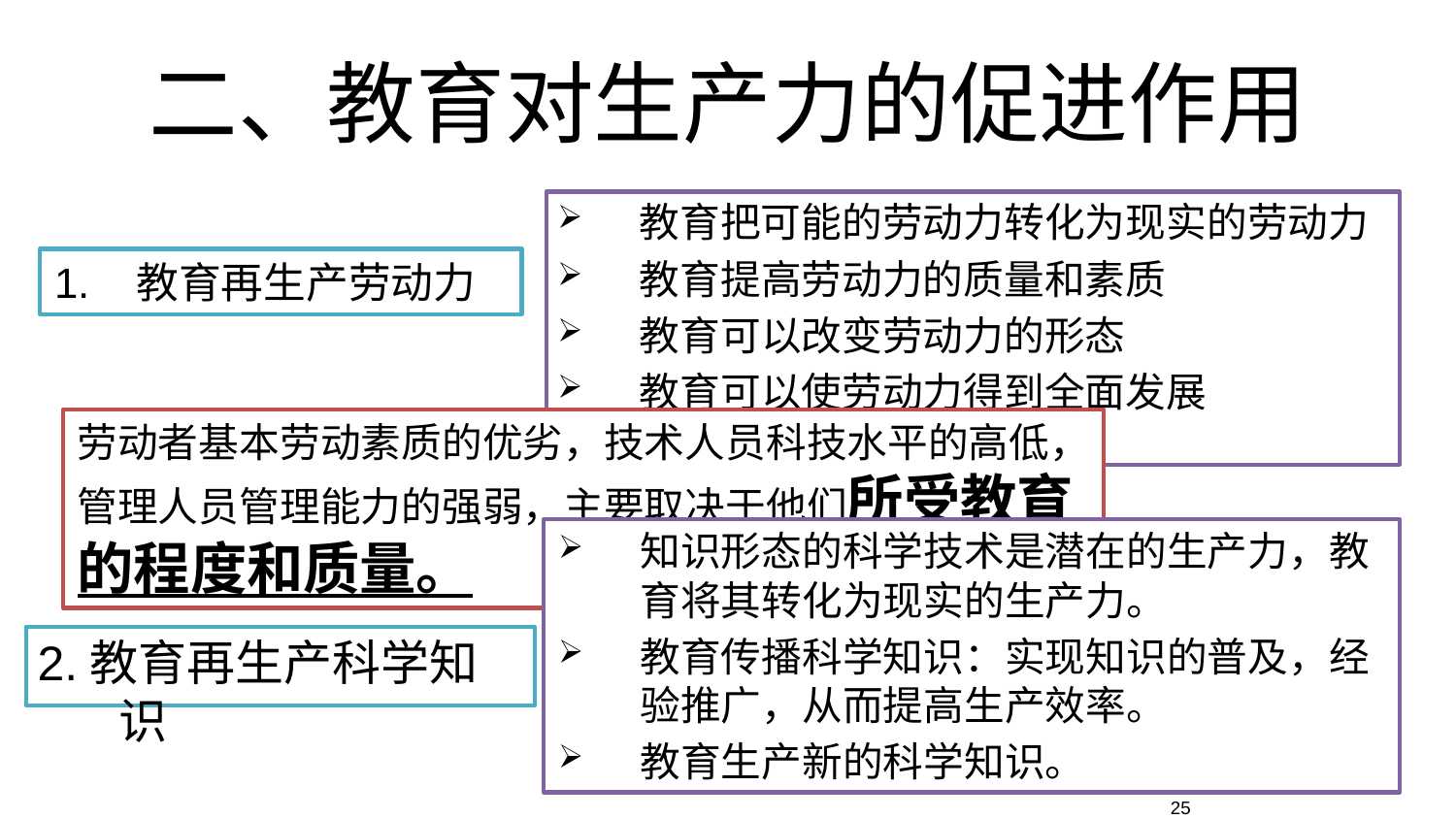

二、教育对生产力的促进作用
教育把可能的劳动力转化为现实的劳动力
教育提高劳动力的质量和素质
教育可以改变劳动力的形态
教育可以使劳动力得到全面发展
教育再生产劳动力
劳动者基本劳动素质的优劣，技术人员科技水平的高低，管理人员管理能力的强弱，主要取决于他们所受教育的程度和质量。
知识形态的科学技术是潜在的生产力，教育将其转化为现实的生产力。
教育传播科学知识：实现知识的普及，经验推广，从而提高生产效率。
教育生产新的科学知识。
2.教育再生产科学知识
25